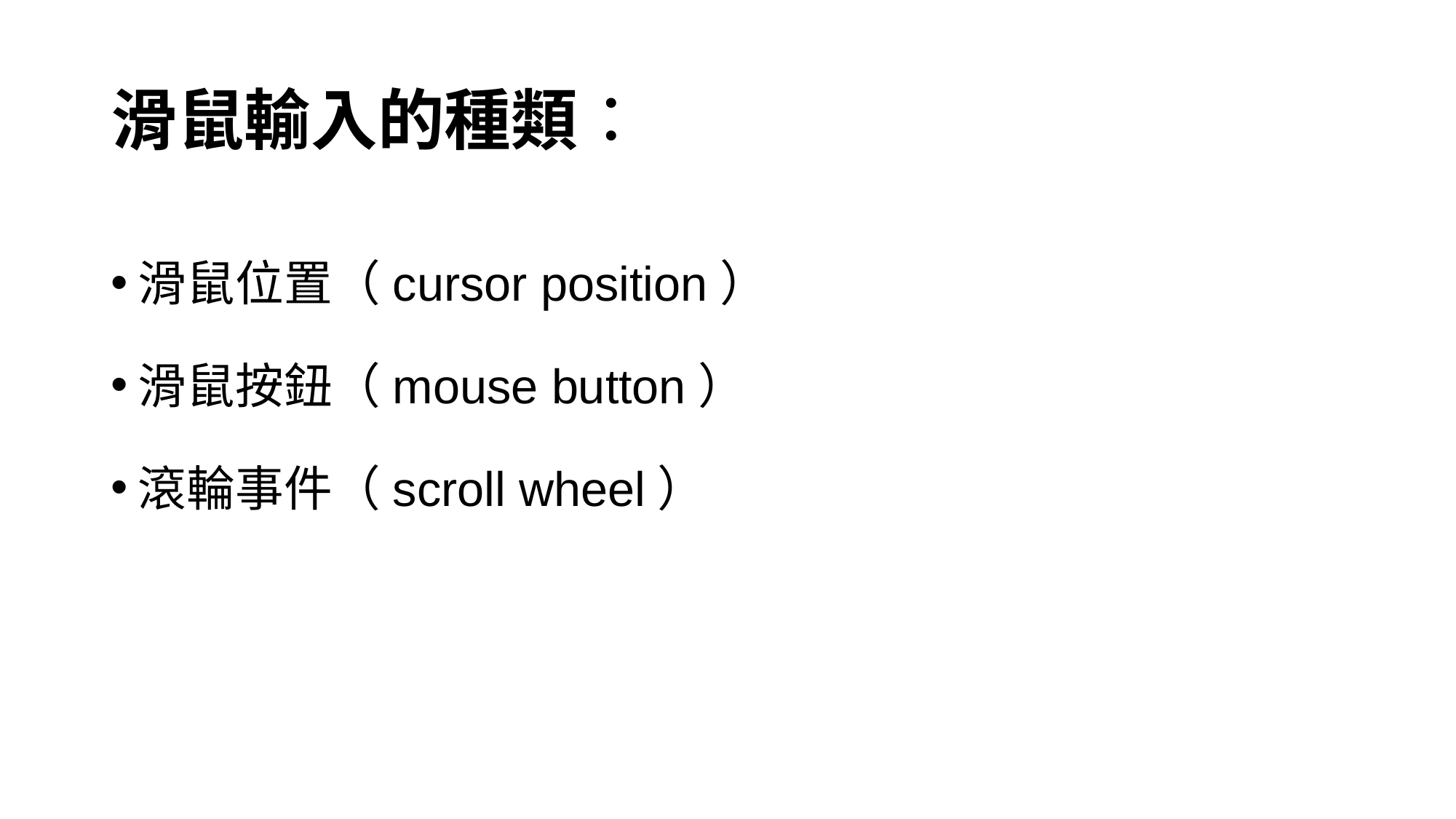

# 滑鼠輸入的種類：
滑鼠位置（cursor position）
滑鼠按鈕（mouse button）
滾輪事件（scroll wheel）